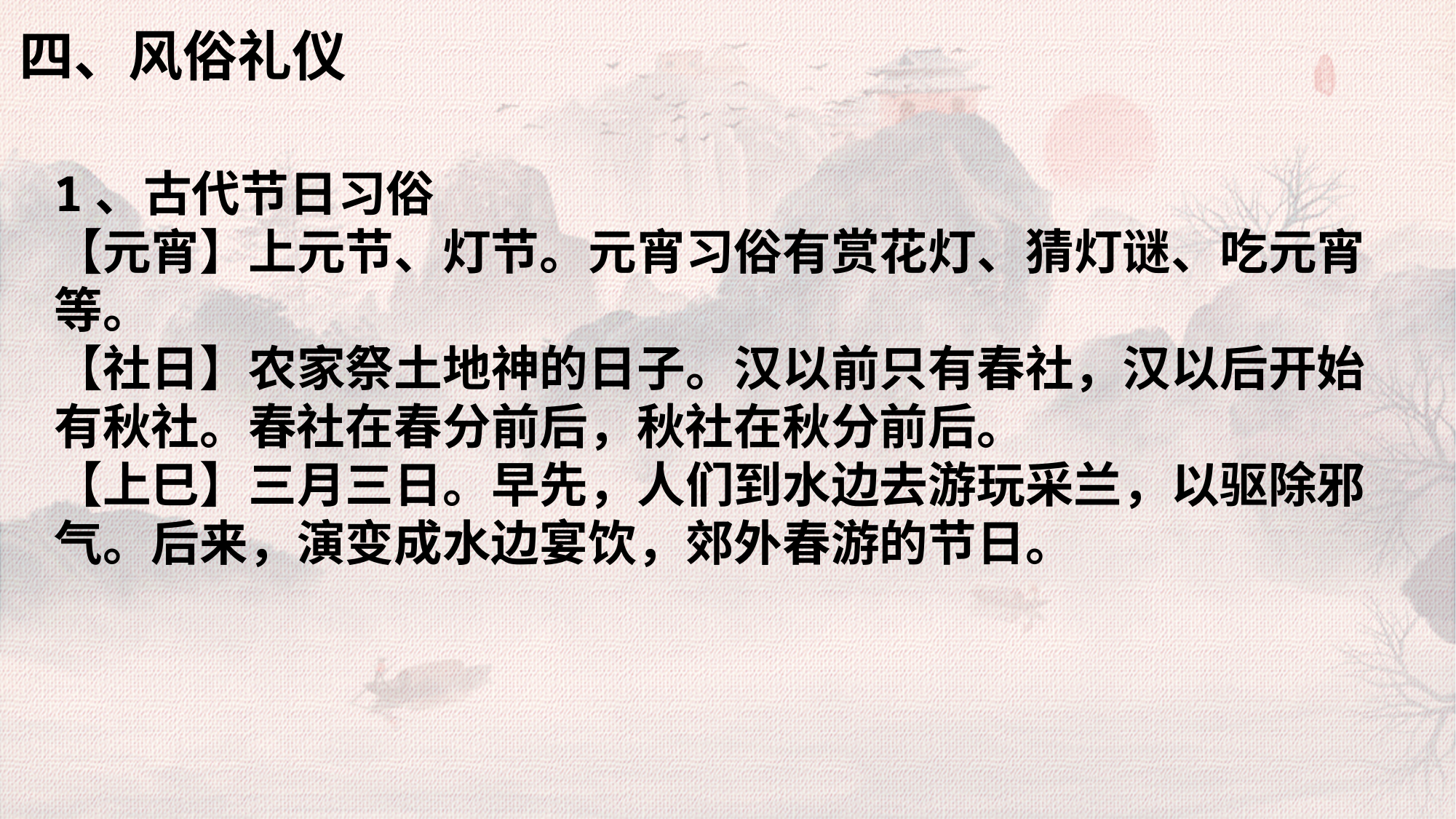

四、风俗礼仪
1、古代节日习俗
【元宵】上元节、灯节。元宵习俗有赏花灯、猜灯谜、吃元宵等。
【社日】农家祭土地神的日子。汉以前只有春社，汉以后开始有秋社。春社在春分前后，秋社在秋分前后。
【上巳】三月三日。早先，人们到水边去游玩采兰，以驱除邪气。后来，演变成水边宴饮，郊外春游的节日。